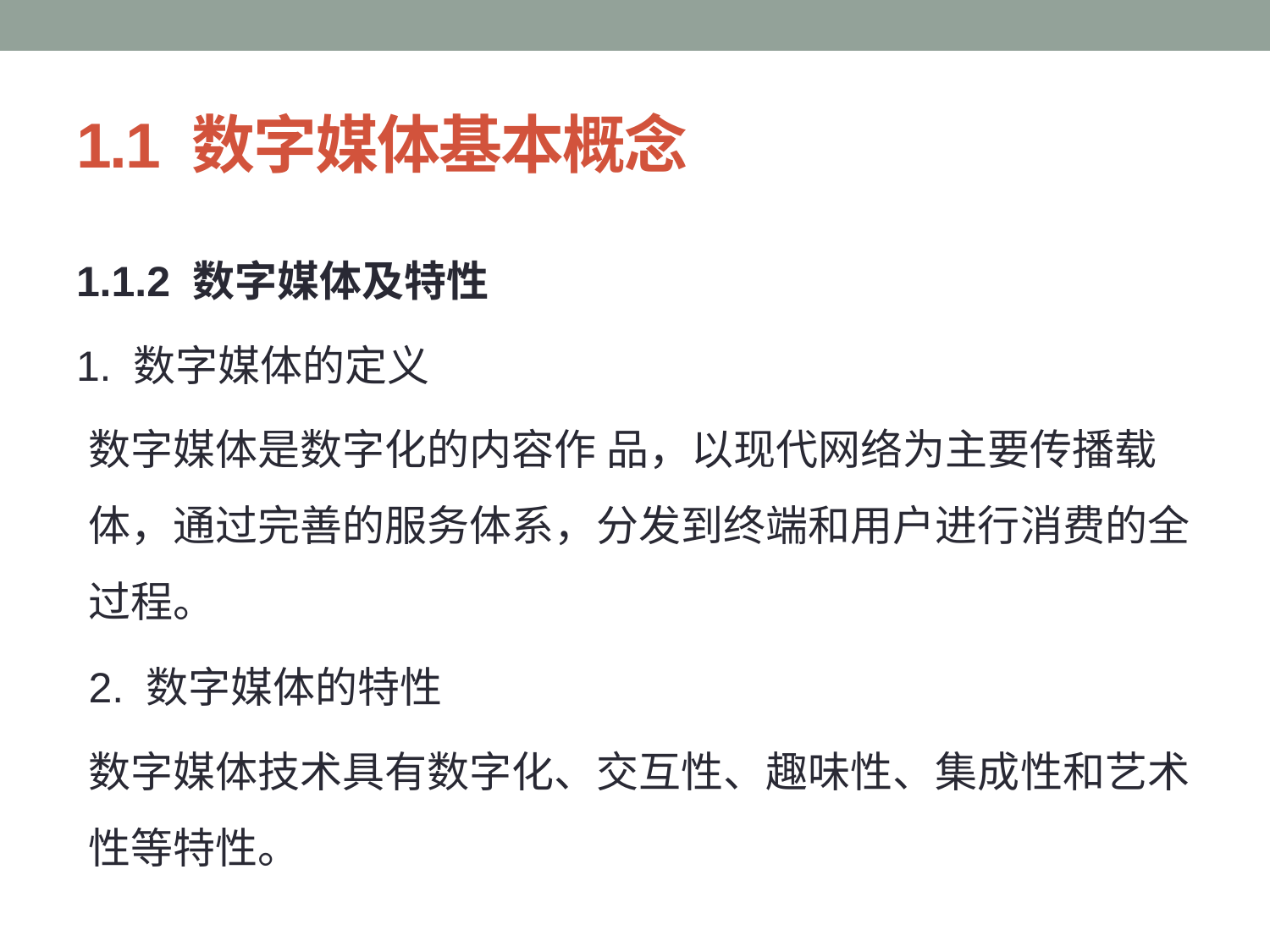

# 1.1 数字媒体基本概念
1.1.2 数字媒体及特性
1. 数字媒体的定义
数字媒体是数字化的内容作 品，以现代网络为主要传播载体，通过完善的服务体系，分发到终端和用户进行消费的全过程。
2. 数字媒体的特性
数字媒体技术具有数字化、交互性、趣味性、集成性和艺术性等特性。